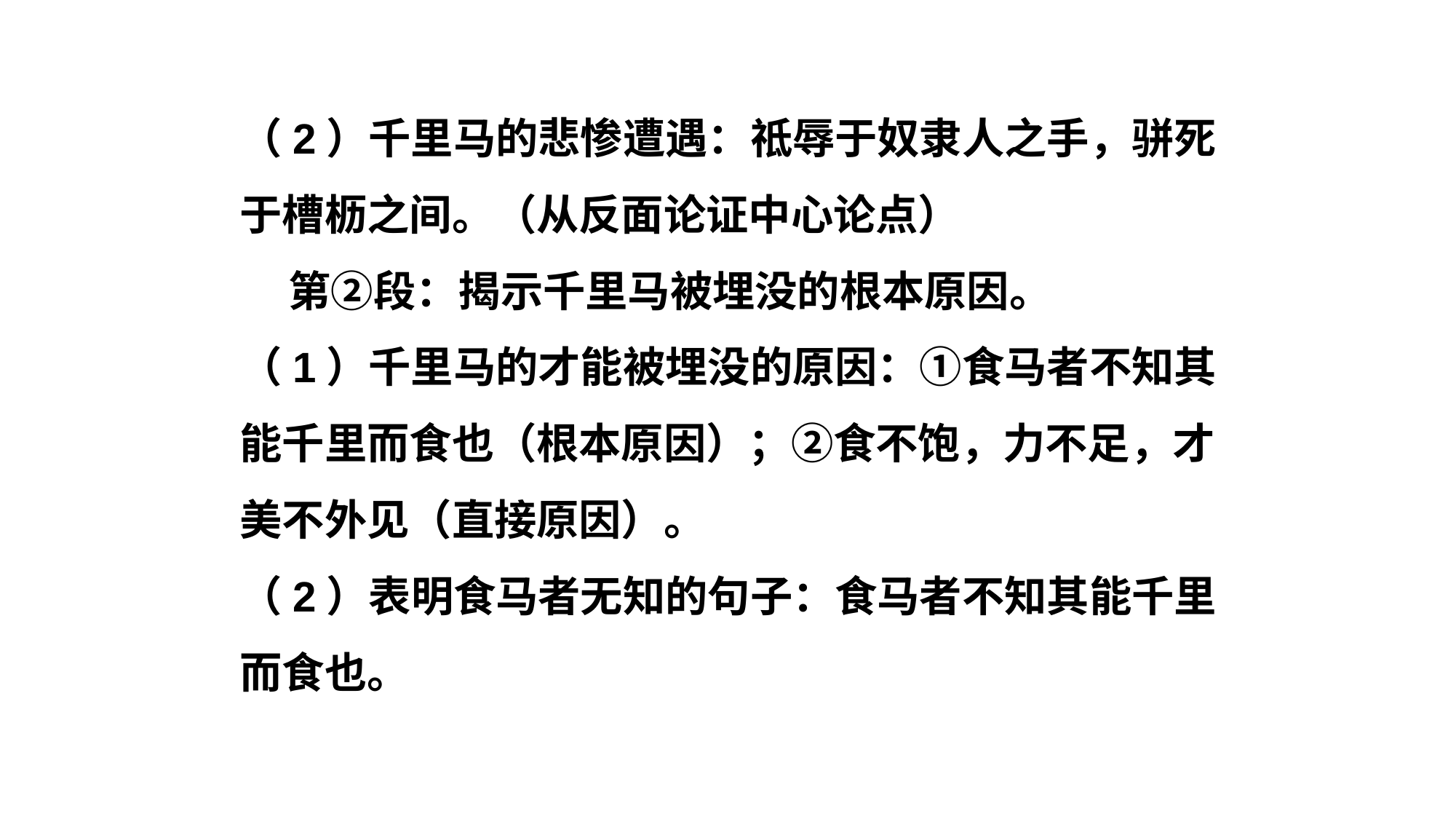

（2）千里马的悲惨遭遇：祗辱于奴隶人之手，骈死于槽枥之间。（从反面论证中心论点）
    第②段：揭示千里马被埋没的根本原因。
（1）千里马的才能被埋没的原因：①食马者不知其能千里而食也（根本原因）；②食不饱，力不足，才美不外见（直接原因）。
（2）表明食马者无知的句子：食马者不知其能千里而食也。